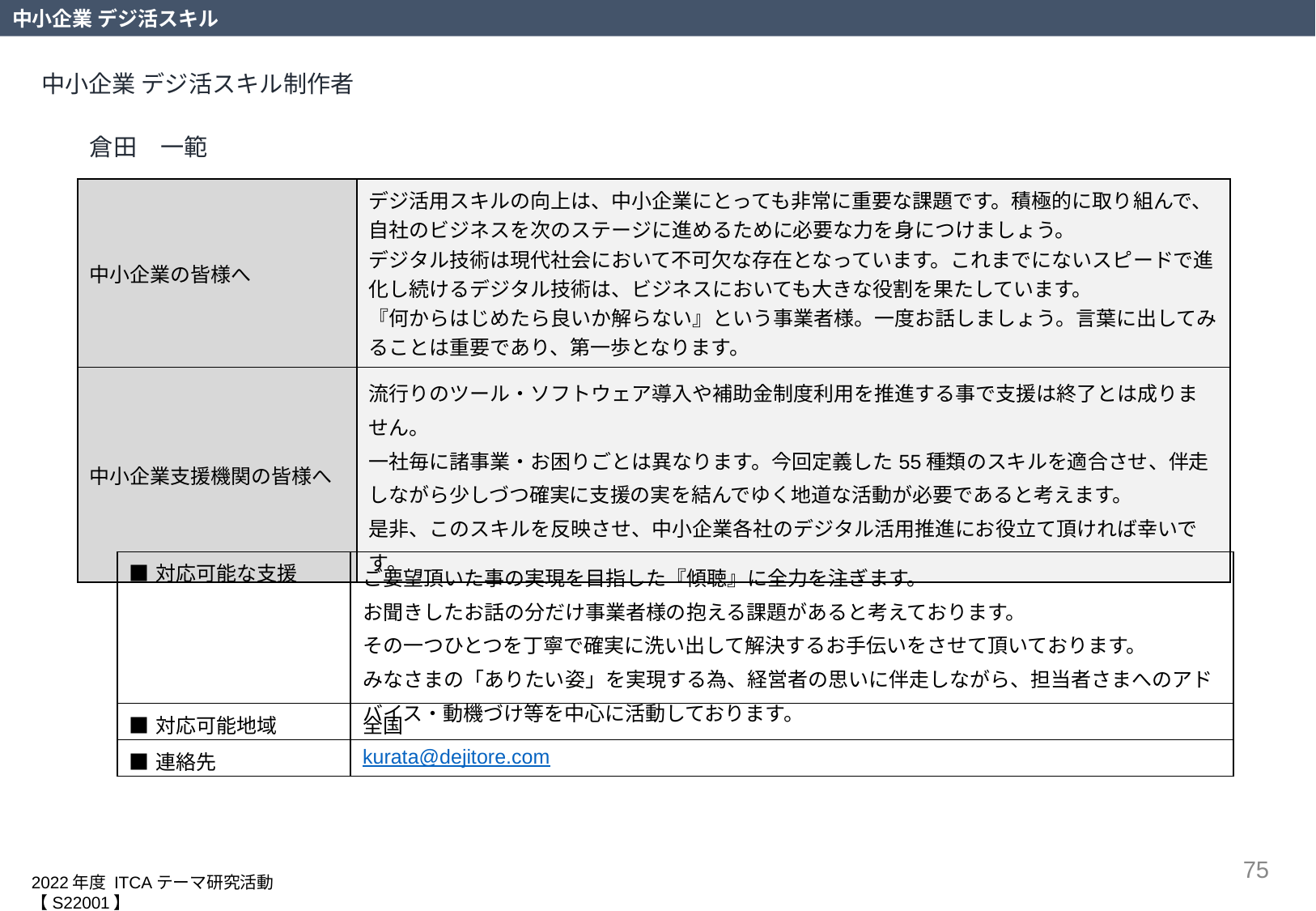

中小企業 デジ活スキル
中小企業 デジ活スキル制作者
倉田　一範
| 中小企業の皆様へ | デジ活用スキルの向上は、中小企業にとっても非常に重要な課題です。積極的に取り組んで、自社のビジネスを次のステージに進めるために必要な力を身につけましょう。 デジタル技術は現代社会において不可欠な存在となっています。これまでにないスピードで進化し続けるデジタル技術は、ビジネスにおいても大きな役割を果たしています。 『何からはじめたら良いか解らない』という事業者様。一度お話しましょう。言葉に出してみることは重要であり、第一歩となります。 |
| --- | --- |
| 中小企業支援機関の皆様へ | 流行りのツール・ソフトウェア導入や補助金制度利用を推進する事で支援は終了とは成りません。 一社毎に諸事業・お困りごとは異なります。今回定義した55種類のスキルを適合させ、伴走しながら少しづつ確実に支援の実を結んでゆく地道な活動が必要であると考えます。 是非、このスキルを反映させ、中小企業各社のデジタル活用推進にお役立て頂ければ幸いです。 |
| ■対応可能な支援 | ご要望頂いた事の実現を目指した『傾聴』に全力を注ぎます。 お聞きしたお話の分だけ事業者様の抱える課題があると考えております。 その一つひとつを丁寧で確実に洗い出して解決するお手伝いをさせて頂いております。 みなさまの「ありたい姿」を実現する為、経営者の思いに伴走しながら、担当者さまへのアドバイス・動機づけ等を中心に活動しております。 |
| --- | --- |
| ■対応可能地域 | 全国 |
| ■連絡先 | kurata@dejitore.com |
75